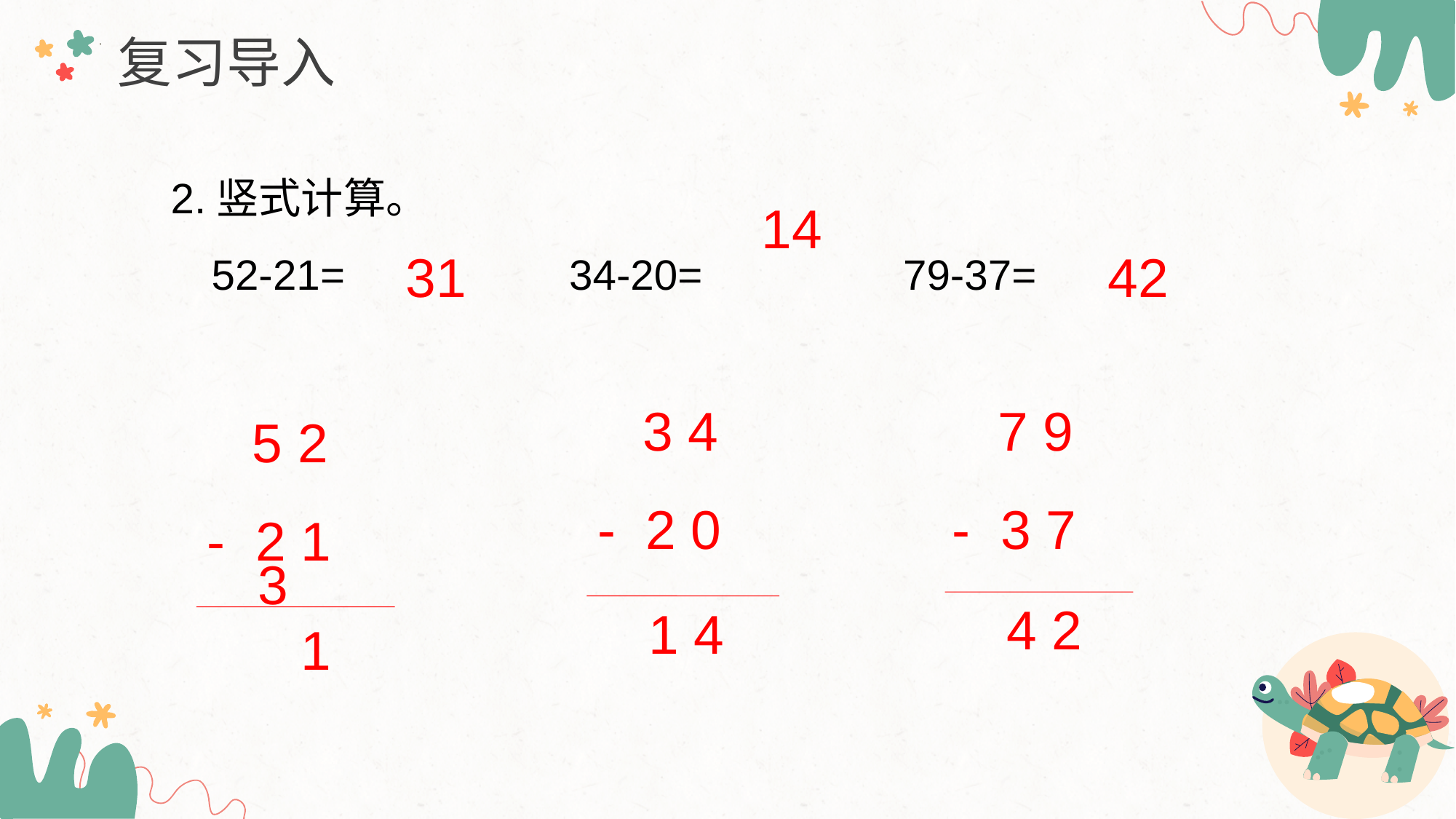

复习导入

2.竖式计算。
    52-21=                   34-20=                 79-37=
31
14
42
   3 4
-  2 0

   7 9
-  3 7

   5 2
-  2 1

4 2

1 4

3
1